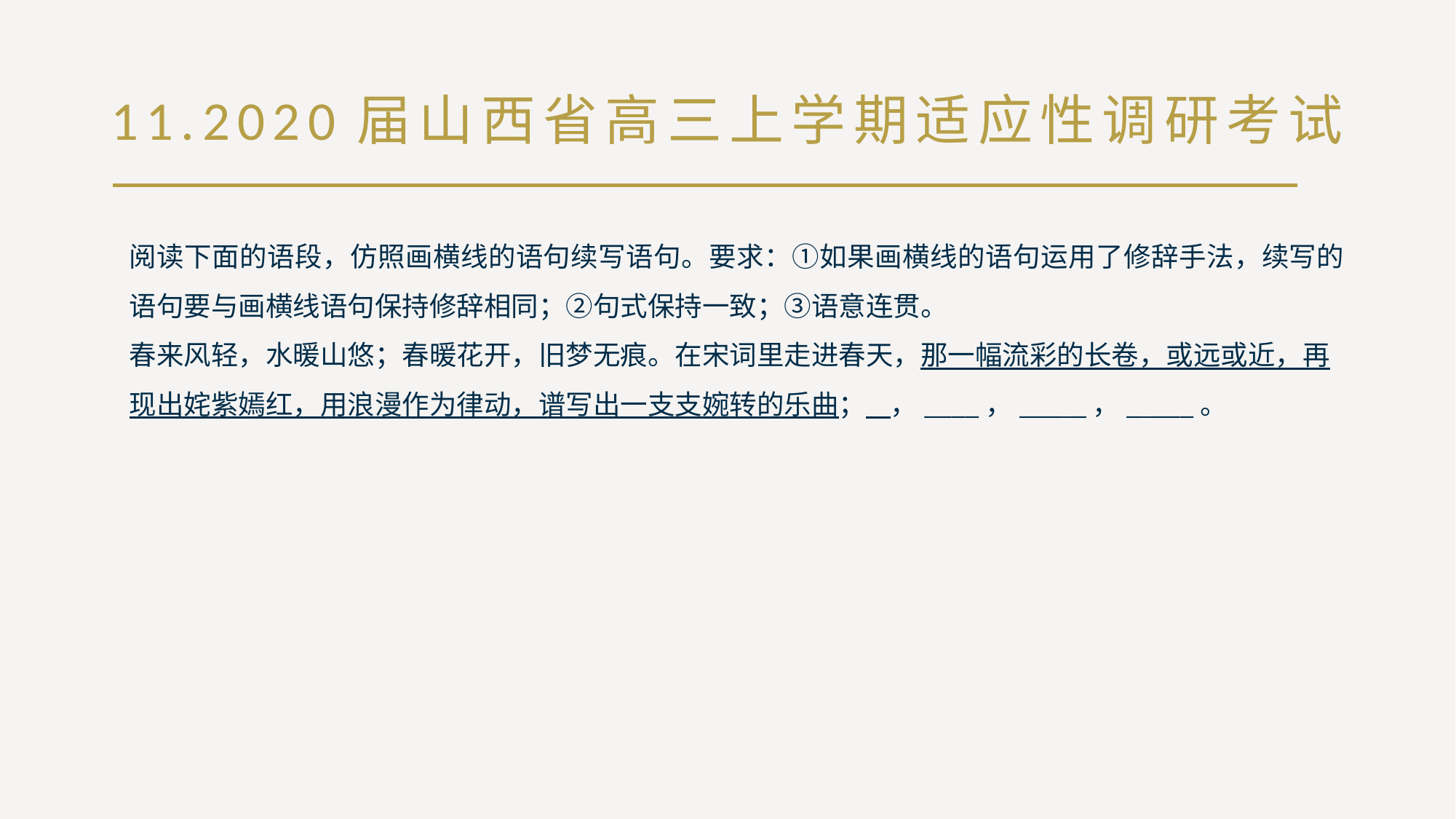

# 11.2020届山西省高三上学期适应性调研考试
阅读下面的语段，仿照画横线的语句续写语句。要求：①如果画横线的语句运用了修辞手法，续写的语句要与画横线语句保持修辞相同；②句式保持一致；③语意连贯。
春来风轻，水暖山悠；春暖花开，旧梦无痕。在宋词里走进春天，那一幅流彩的长卷，或远或近，再现出姹紫嫣红，用浪漫作为律动，谱写出一支支婉转的乐曲；    ，____，___  _，_  ___。